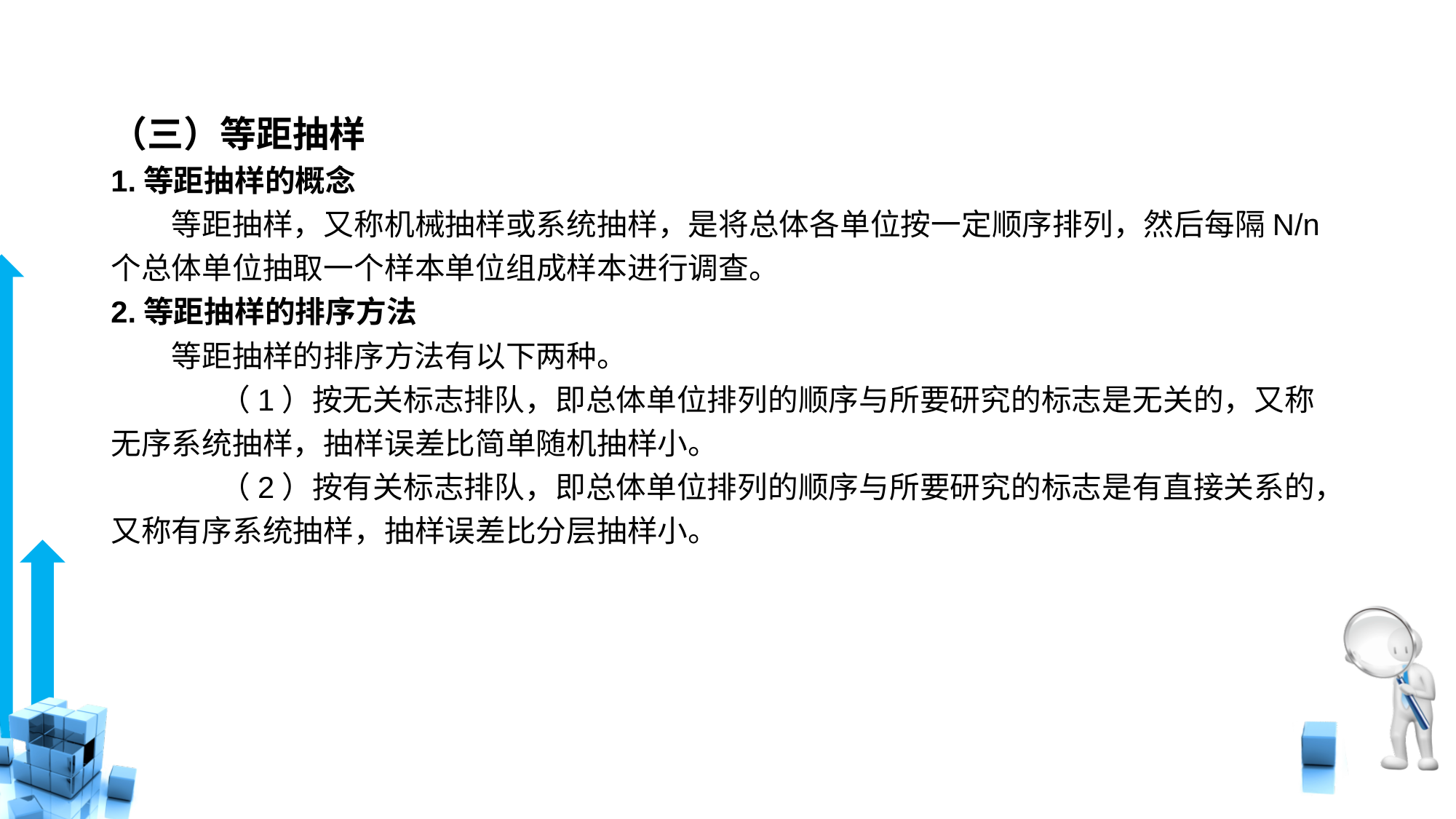

# （三）等距抽样
1.等距抽样的概念
　　等距抽样，又称机械抽样或系统抽样，是将总体各单位按一定顺序排列，然后每隔N/n个总体单位抽取一个样本单位组成样本进行调查。
2.等距抽样的排序方法
　　等距抽样的排序方法有以下两种。
	（1）按无关标志排队，即总体单位排列的顺序与所要研究的标志是无关的，又称无序系统抽样，抽样误差比简单随机抽样小。
	（2）按有关标志排队，即总体单位排列的顺序与所要研究的标志是有直接关系的，又称有序系统抽样，抽样误差比分层抽样小。